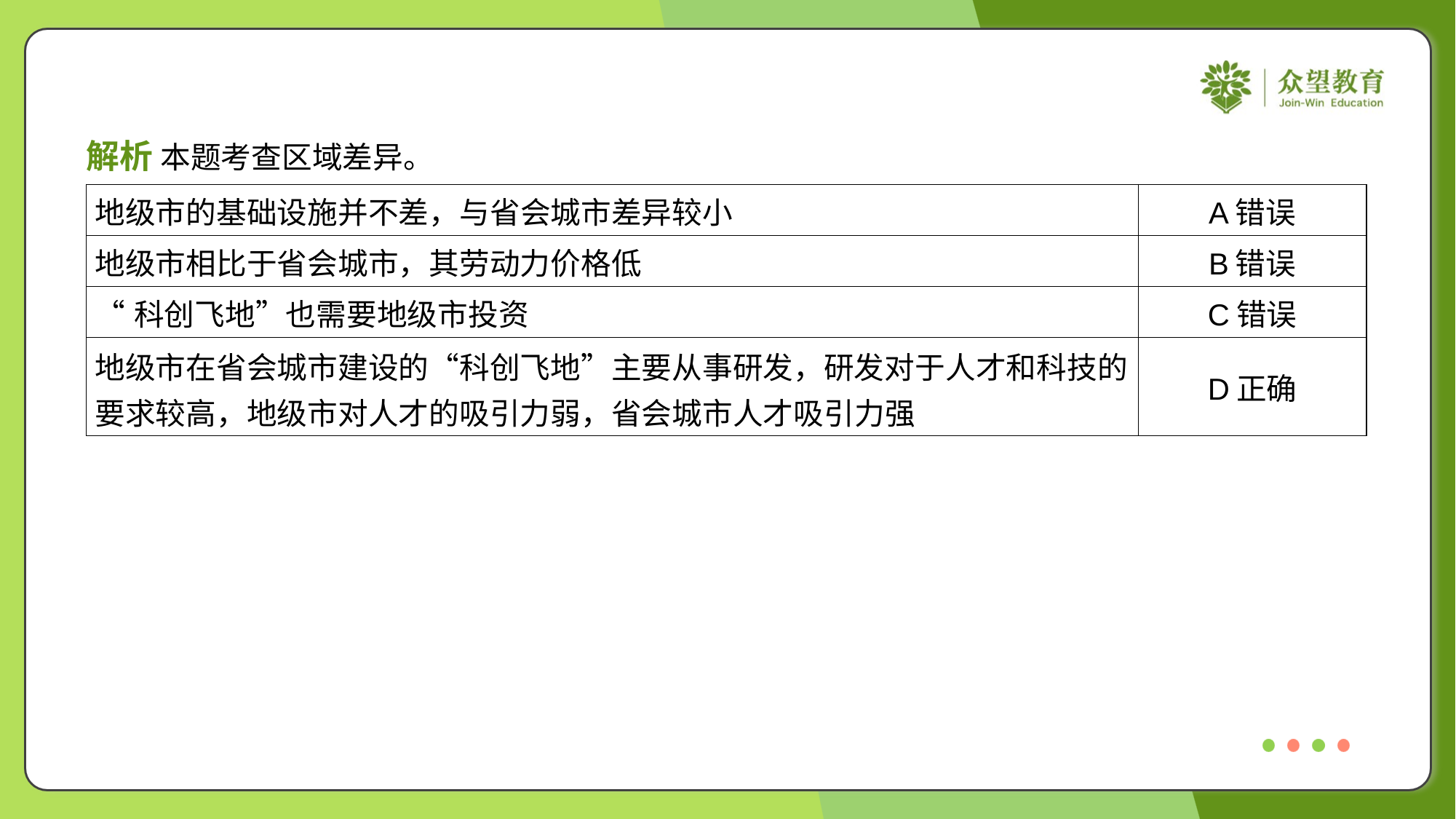

解析 本题考查区域差异。
| 地级市的基础设施并不差，与省会城市差异较小 | A错误 |
| --- | --- |
| 地级市相比于省会城市，其劳动力价格低 | B错误 |
| “科创飞地”也需要地级市投资 | C错误 |
| 地级市在省会城市建设的“科创飞地”主要从事研发，研发对于人才和科技的 要求较高，地级市对人才的吸引力弱，省会城市人才吸引力强 | D正确 |